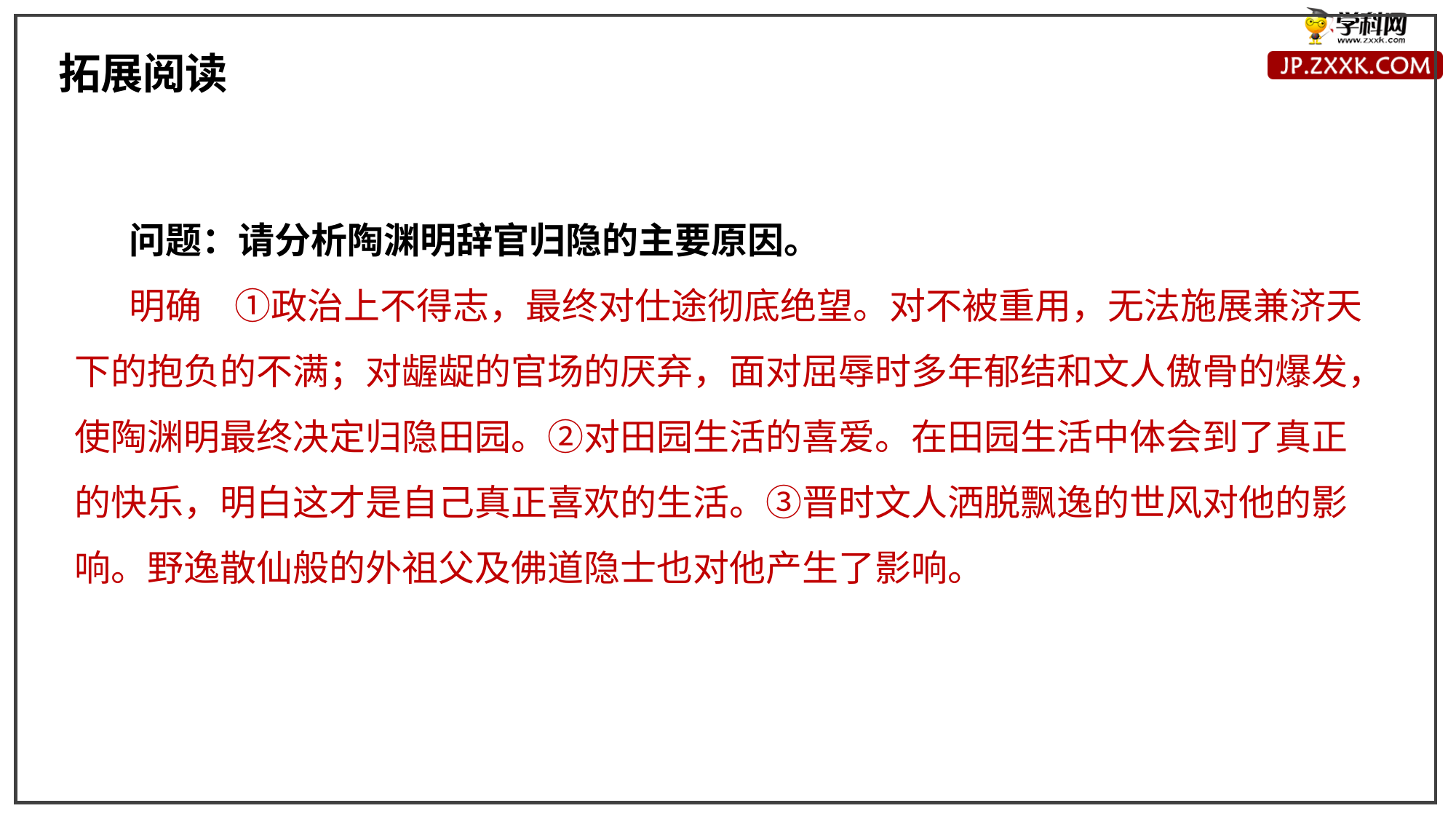

拓展阅读
问题：请分析陶渊明辞官归隐的主要原因。
明确    ①政治上不得志，最终对仕途彻底绝望。对不被重用，无法施展兼济天下的抱负的不满；对龌龊的官场的厌弃，面对屈辱时多年郁结和文人傲骨的爆发，使陶渊明最终决定归隐田园。②对田园生活的喜爱。在田园生活中体会到了真正的快乐，明白这才是自己真正喜欢的生活。③晋时文人洒脱飘逸的世风对他的影响。野逸散仙般的外祖父及佛道隐士也对他产生了影响。